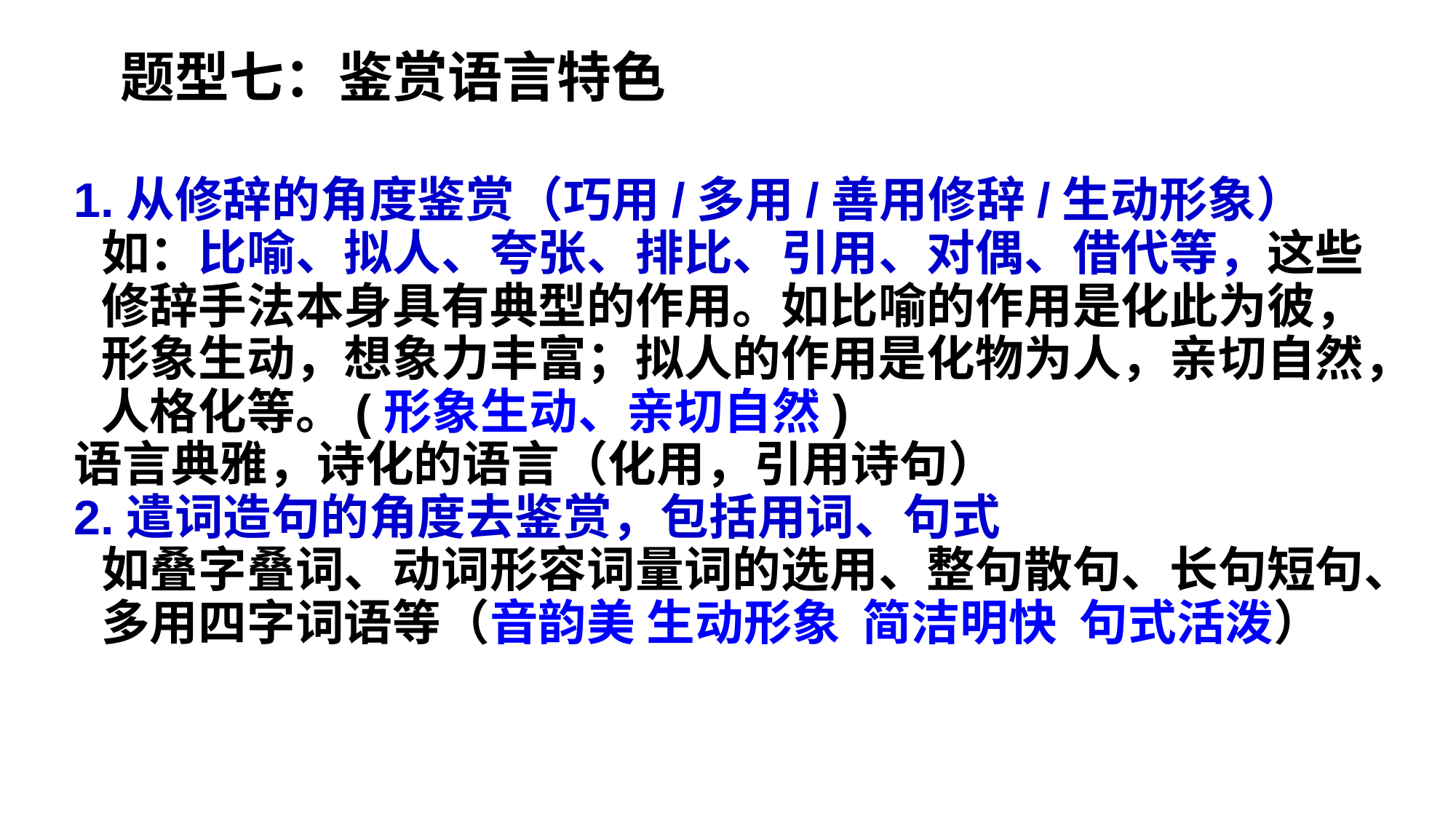

题型七：鉴赏语言特色

1.从修辞的角度鉴赏（巧用/多用/善用修辞/生动形象）
如：比喻、拟人、夸张、排比、引用、对偶、借代等，这些修辞手法本身具有典型的作用。如比喻的作用是化此为彼，形象生动，想象力丰富；拟人的作用是化物为人，亲切自然，人格化等。(形象生动、亲切自然)
语言典雅，诗化的语言（化用，引用诗句）
2.遣词造句的角度去鉴赏，包括用词、句式
如叠字叠词、动词形容词量词的选用、整句散句、长句短句、多用四字词语等（音韵美 生动形象  简洁明快  句式活泼）